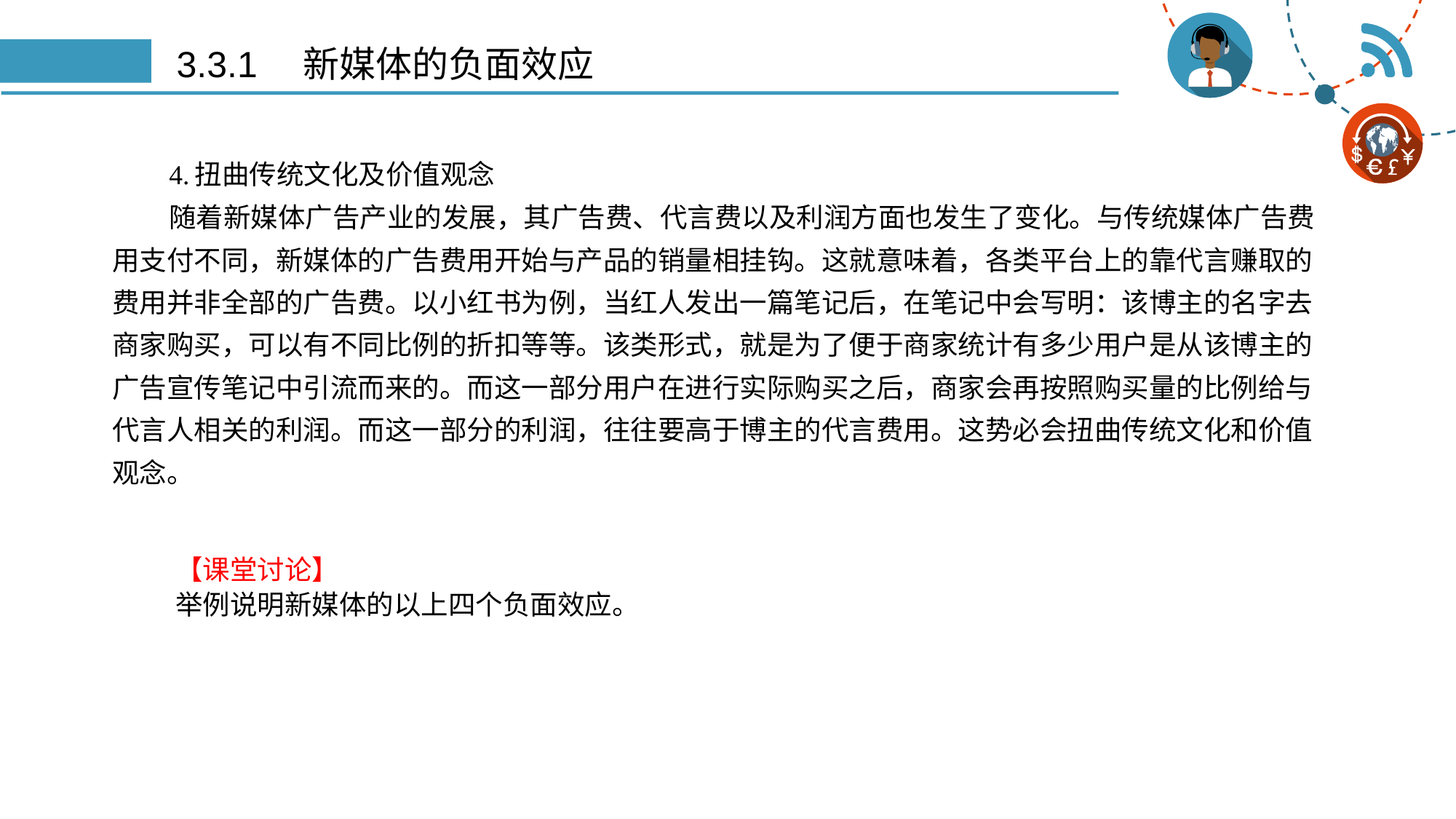

# 3.3.1　新媒体的负面效应
4.扭曲传统文化及价值观念
随着新媒体广告产业的发展，其广告费、代言费以及利润方面也发生了变化。与传统媒体广告费用支付不同，新媒体的广告费用开始与产品的销量相挂钩。这就意味着，各类平台上的靠代言赚取的费用并非全部的广告费。以小红书为例，当红人发出一篇笔记后，在笔记中会写明：该博主的名字去商家购买，可以有不同比例的折扣等等。该类形式，就是为了便于商家统计有多少用户是从该博主的广告宣传笔记中引流而来的。而这一部分用户在进行实际购买之后，商家会再按照购买量的比例给与代言人相关的利润。而这一部分的利润，往往要高于博主的代言费用。这势必会扭曲传统文化和价值观念。
【课堂讨论】
举例说明新媒体的以上四个负面效应。